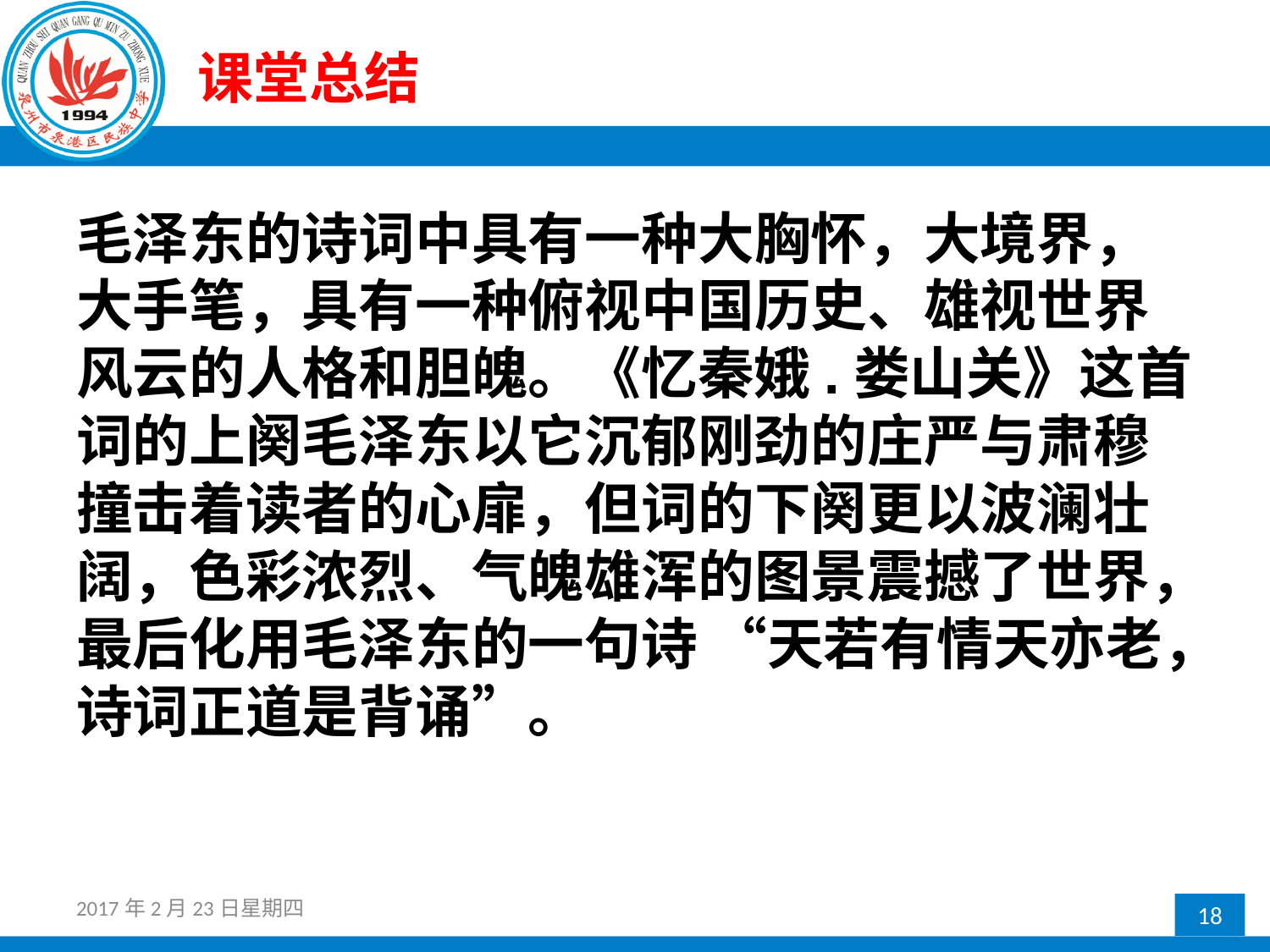

# 课堂总结
毛泽东的诗词中具有一种大胸怀，大境界，大手笔，具有一种俯视中国历史、雄视世界风云的人格和胆魄。《忆秦娥.娄山关》这首词的上阕毛泽东以它沉郁刚劲的庄严与肃穆撞击着读者的心扉，但词的下阕更以波澜壮阔，色彩浓烈、气魄雄浑的图景震撼了世界，最后化用毛泽东的一句诗 “天若有情天亦老，诗词正道是背诵”。
2017年2月23日星期四